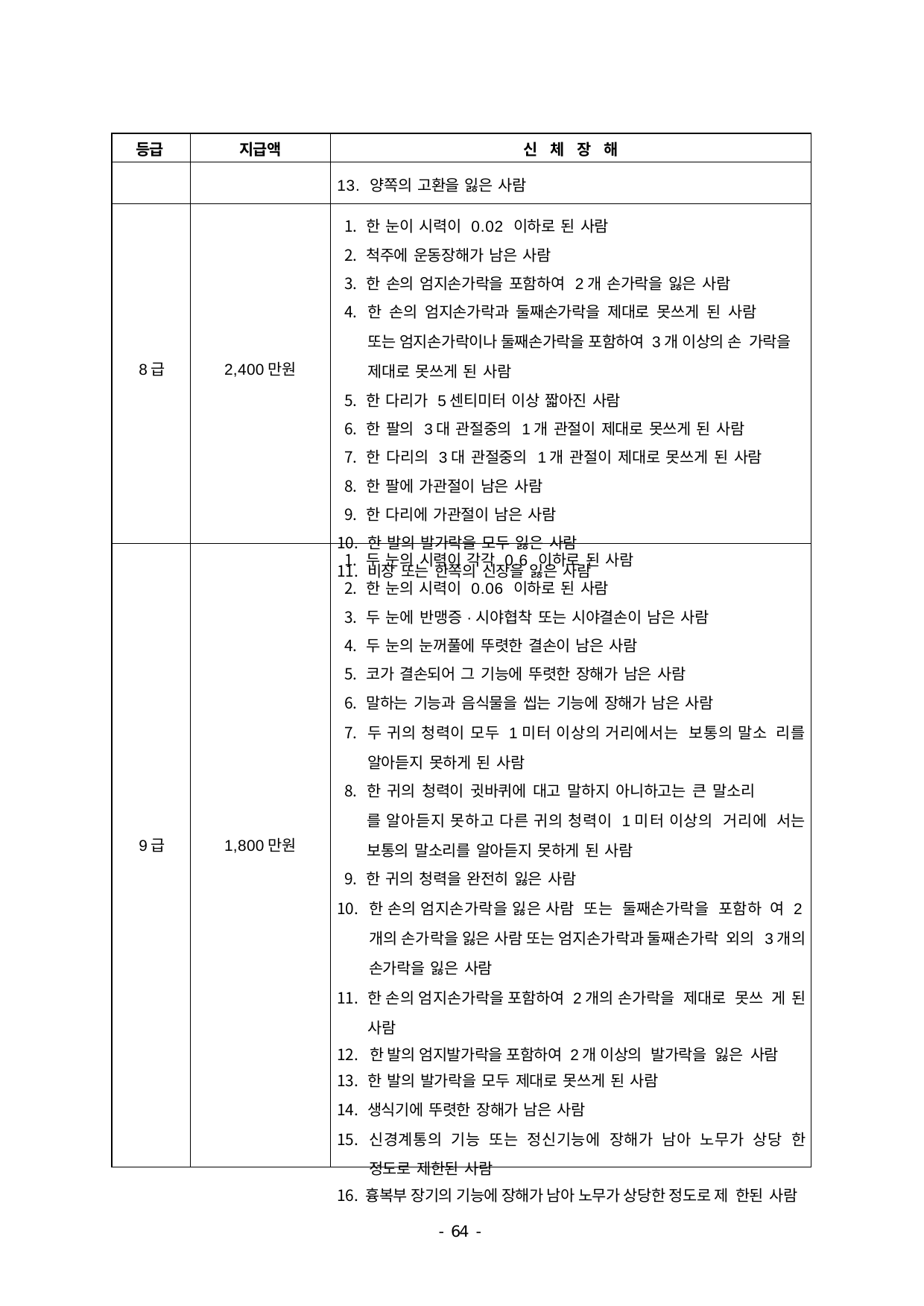

| 등급 | 지급액 | 신 체 장 해 |
| --- | --- | --- |
|  |  | 13. 양쪽의 고환을 잃은 사람 |
| 8급 | 2,400만원 | 한 눈이 시력이 0.02 이하로 된 사람 척주에 운동장해가 남은 사람 한 손의 엄지손가락을 포함하여 2개 손가락을 잃은 사람 한 손의 엄지손가락과 둘째손가락을 제대로 못쓰게 된 사람 또는 엄지손가락이나 둘째손가락을 포함하여 3개 이상의 손 가락을 제대로 못쓰게 된 사람 한 다리가 5센티미터 이상 짧아진 사람 한 팔의 3대 관절중의 1개 관절이 제대로 못쓰게 된 사람 한 다리의 3대 관절중의 1개 관절이 제대로 못쓰게 된 사람 한 팔에 가관절이 남은 사람 한 다리에 가관절이 남은 사람 한 발의 발가락을 모두 잃은 사람 비장 또는 한쪽의 신장을 잃은 사람 |
| 9급 | 1,800만원 | 두 눈의 시력이 각각 0.6 이하로 된 사람 한 눈의 시력이 0.06 이하로 된 사람 두 눈에 반맹증·시야협착 또는 시야결손이 남은 사람 두 눈의 눈꺼풀에 뚜렷한 결손이 남은 사람 코가 결손되어 그 기능에 뚜렷한 장해가 남은 사람 말하는 기능과 음식물을 씹는 기능에 장해가 남은 사람 두 귀의 청력이 모두 1미터 이상의 거리에서는 보통의 말소 리를 알아듣지 못하게 된 사람 한 귀의 청력이 귓바퀴에 대고 말하지 아니하고는 큰 말소리 를 알아듣지 못하고 다른 귀의 청력이 1미터 이상의 거리에 서는 보통의 말소리를 알아듣지 못하게 된 사람 한 귀의 청력을 완전히 잃은 사람 한 손의 엄지손가락을 잃은 사람 또는 둘째손가락을 포함하 여 2개의 손가락을 잃은 사람 또는 엄지손가락과 둘째손가락 외의 3개의 손가락을 잃은 사람 한 손의 엄지손가락을 포함하여 2개의 손가락을 제대로 못쓰 게 된 사람 한 발의 엄지발가락을 포함하여 2개 이상의 발가락을 잃은 사람 한 발의 발가락을 모두 제대로 못쓰게 된 사람 생식기에 뚜렷한 장해가 남은 사람 신경계통의 기능 또는 정신기능에 장해가 남아 노무가 상당 한 정도로 제한된 사람 흉복부 장기의 기능에 장해가 남아 노무가 상당한 정도로 제 한된 사람 |
- 64 -